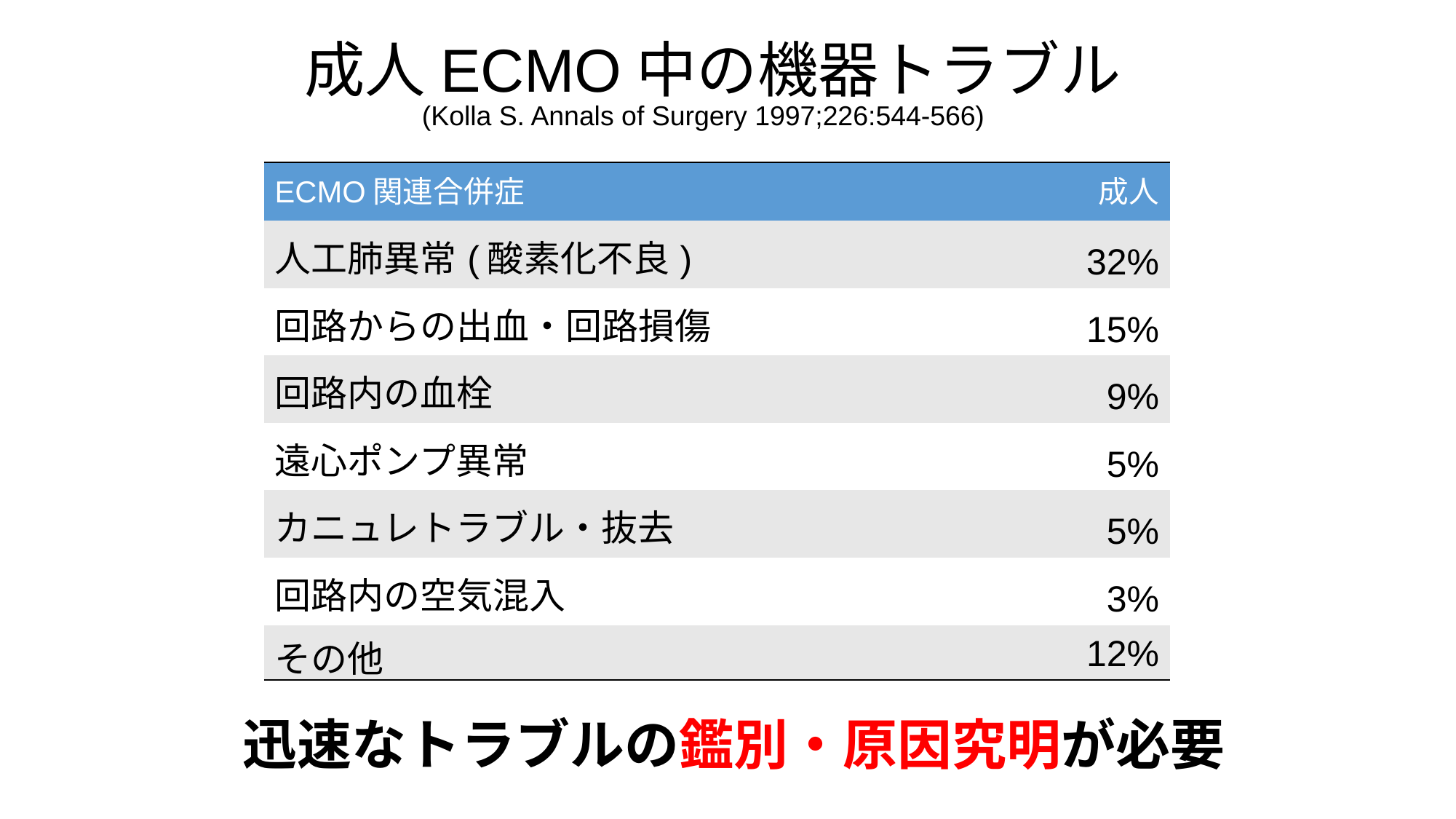

# 成人ECMO中の機器トラブル
(Kolla S. Annals of Surgery 1997;226:544-566)
| ECMO関連合併症 | 成人 |
| --- | --- |
| 人工肺異常(酸素化不良) | 32% |
| 回路からの出血・回路損傷 | 15% |
| 回路内の血栓 | 9% |
| 遠心ポンプ異常 | 5% |
| カニュレトラブル・抜去 | 5% |
| 回路内の空気混入 | 3% |
| その他 | 12% |
迅速なトラブルの鑑別・原因究明が必要